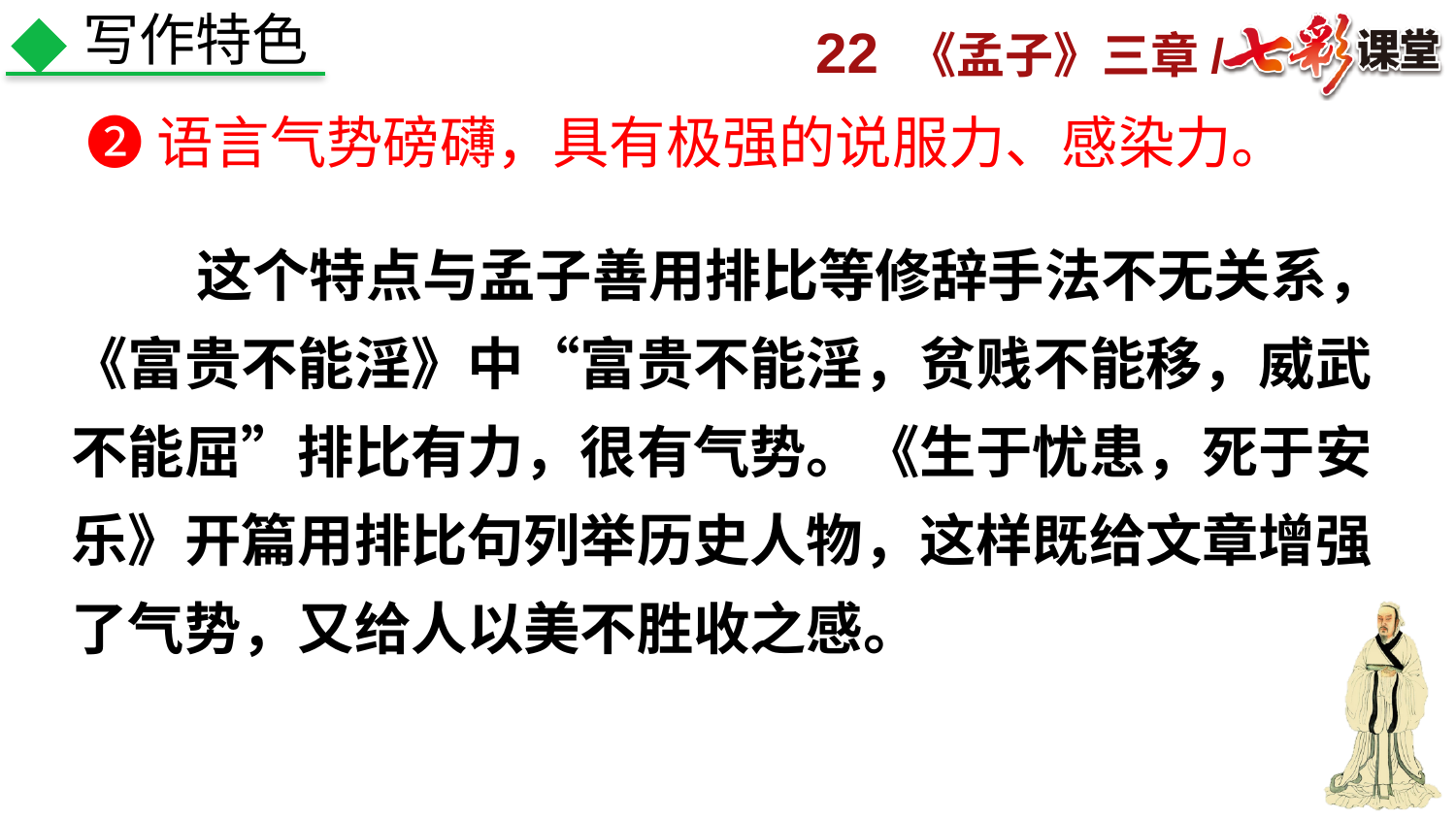

写作特色

❷语言气势磅礴，具有极强的说服力、感染力。
   这个特点与孟子善用排比等修辞手法不无关系，《富贵不能淫》中“富贵不能淫，贫贱不能移，威武不能屈”排比有力，很有气势。《生于忧患，死于安乐》开篇用排比句列举历史人物，这样既给文章增强了气势，又给人以美不胜收之感。